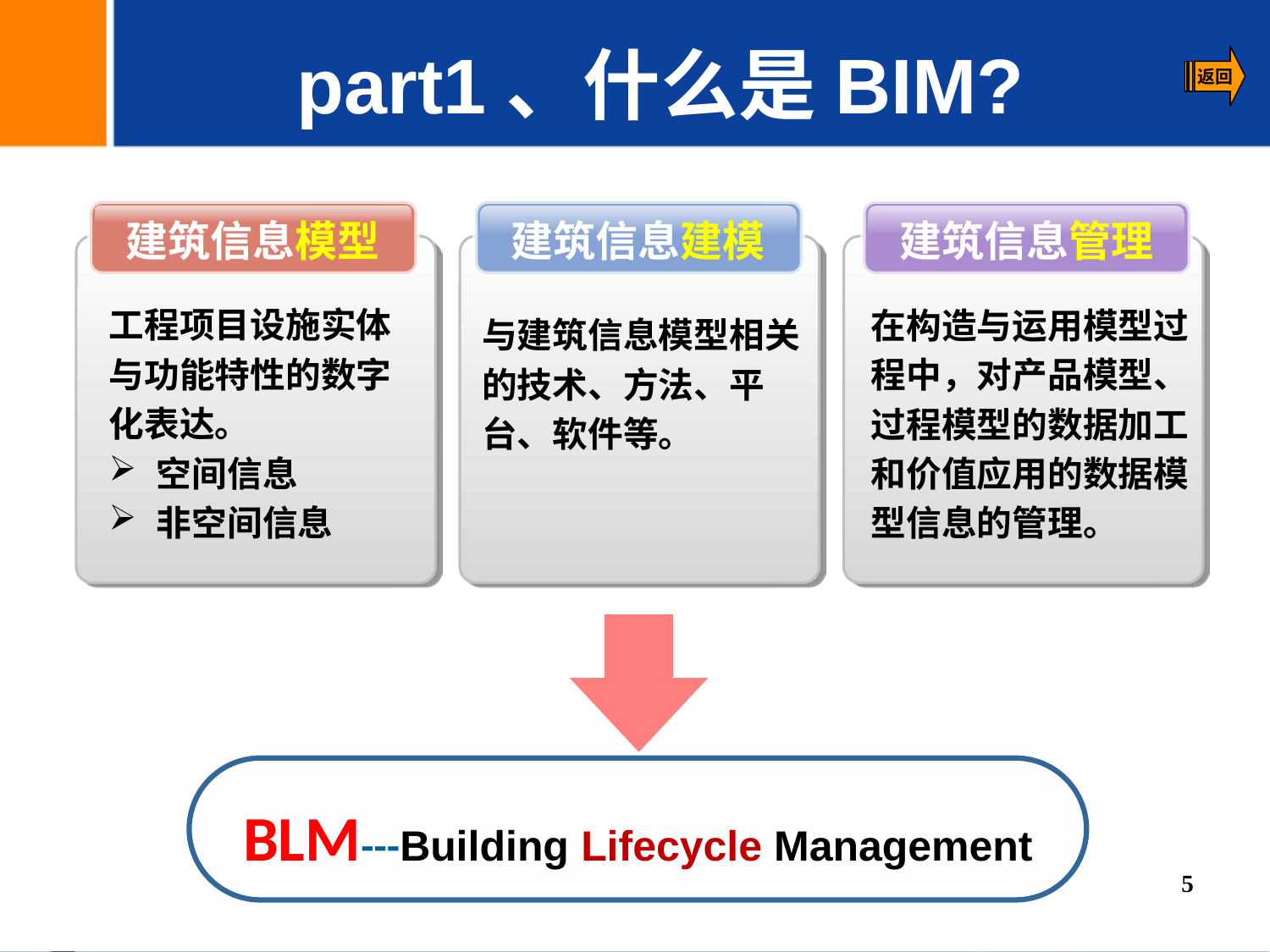

part1、什么是BIM?

建筑信息模型
建筑信息建模
建筑信息管理

工程项目设施实体与功能特性的数字化表达。
空间信息
非空间信息
在构造与运用模型过程中，对产品模型、过程模型的数据加工和价值应用的数据模型信息的管理。
与建筑信息模型相关的技术、方法、平台、软件等。

BLM---Building Lifecycle Management
5